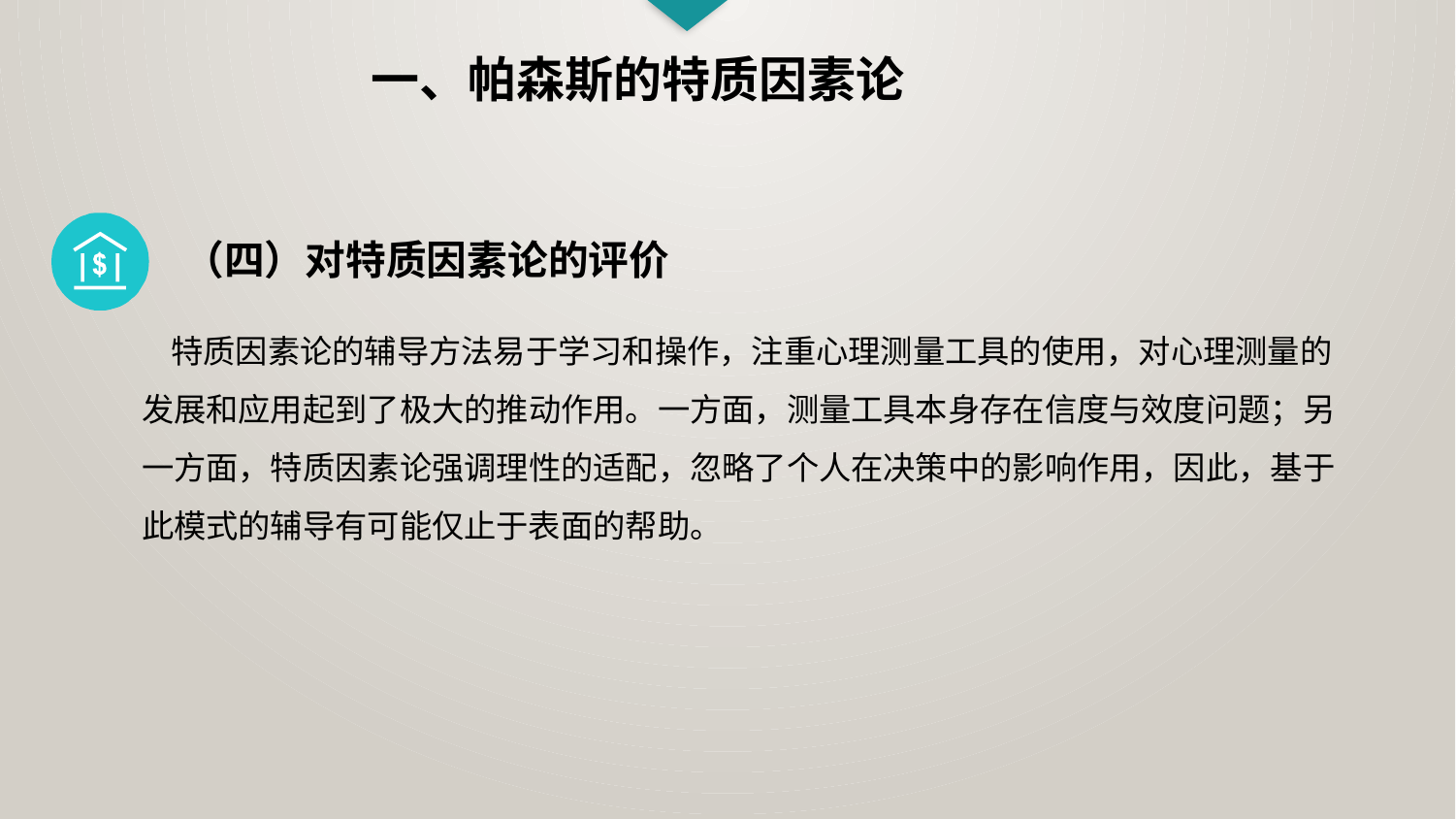

一、帕森斯的特质因素论

（四）对特质因素论的评价

   特质因素论的辅导方法易于学习和操作，注重心理测量工具的使用，对心理测量的发展和应用起到了极大的推动作用。一方面，测量工具本身存在信度与效度问题；另一方面，特质因素论强调理性的适配，忽略了个人在决策中的影响作用，因此，基于此模式的辅导有可能仅止于表面的帮助。
47